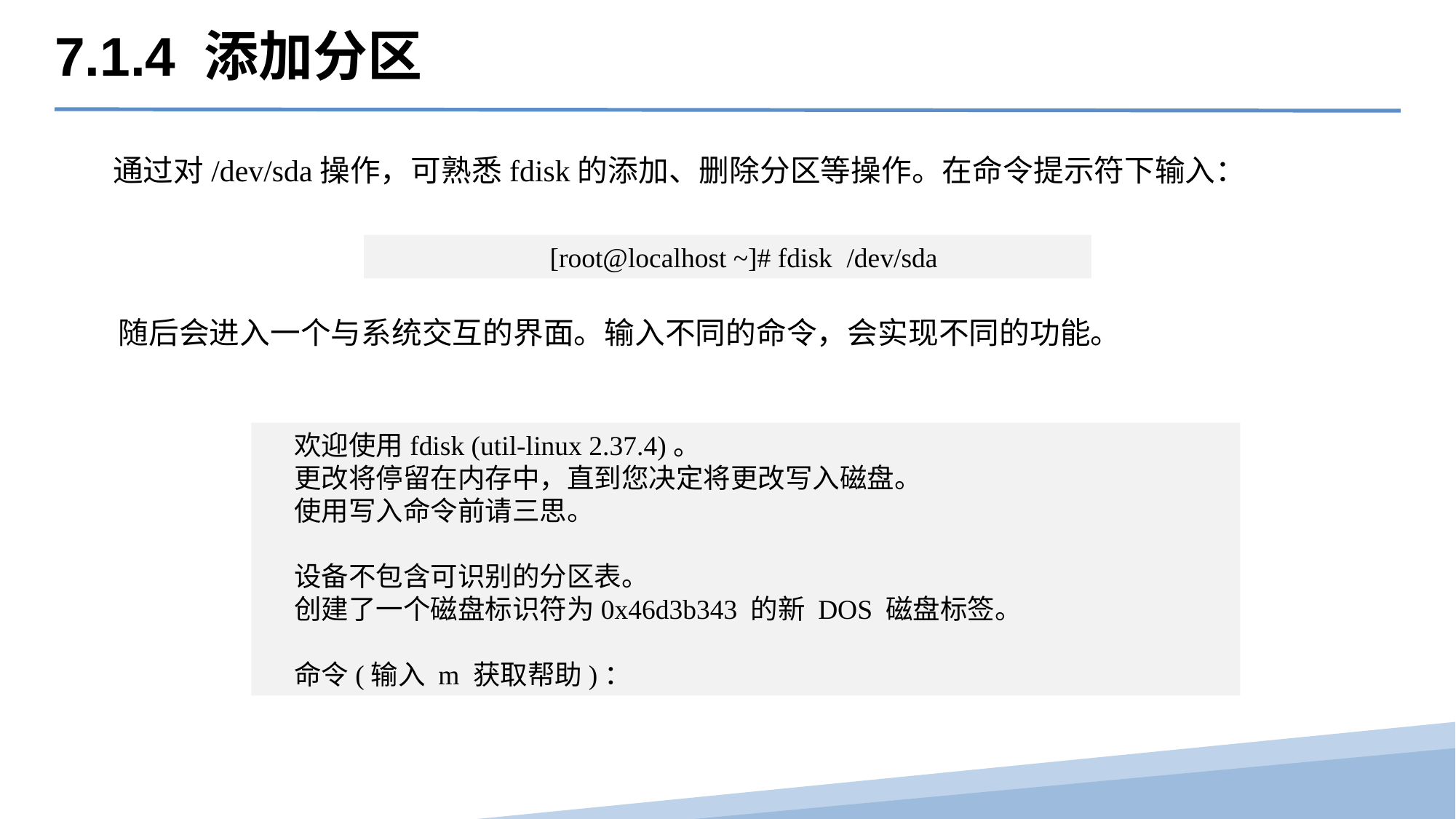

7.1.4 添加分区
 通过对/dev/sda操作，可熟悉fdisk的添加、删除分区等操作。在命令提示符下输入：

[root@localhost ~]# fdisk  /dev/sda
随后会进入一个与系统交互的界面。输入不同的命令，会实现不同的功能。

欢迎使用fdisk (util-linux 2.37.4)。
更改将停留在内存中，直到您决定将更改写入磁盘。
使用写入命令前请三思。

设备不包含可识别的分区表。
创建了一个磁盘标识符为0x46d3b343 的新 DOS 磁盘标签。

命令(输入 m 获取帮助)：